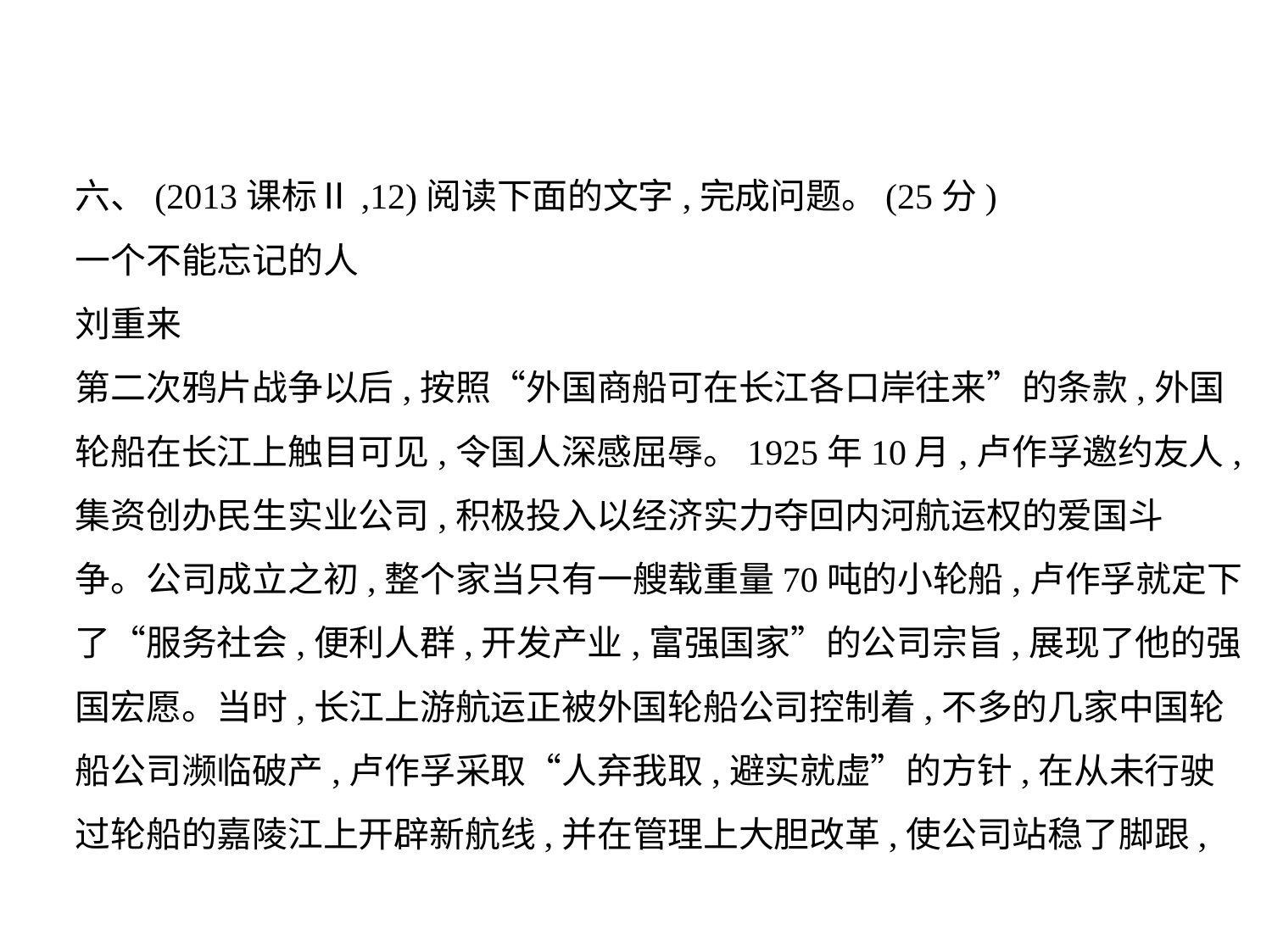

六、(2013课标Ⅱ,12)阅读下面的文字,完成问题。(25分)
一个不能忘记的人
刘重来
第二次鸦片战争以后,按照“外国商船可在长江各口岸往来”的条款,外国
轮船在长江上触目可见,令国人深感屈辱。1925年10月,卢作孚邀约友人,
集资创办民生实业公司,积极投入以经济实力夺回内河航运权的爱国斗
争。公司成立之初,整个家当只有一艘载重量70吨的小轮船,卢作孚就定下
了“服务社会,便利人群,开发产业,富强国家”的公司宗旨,展现了他的强
国宏愿。当时,长江上游航运正被外国轮船公司控制着,不多的几家中国轮
船公司濒临破产,卢作孚采取“人弃我取,避实就虚”的方针,在从未行驶
过轮船的嘉陵江上开辟新航线,并在管理上大胆改革,使公司站稳了脚跟,